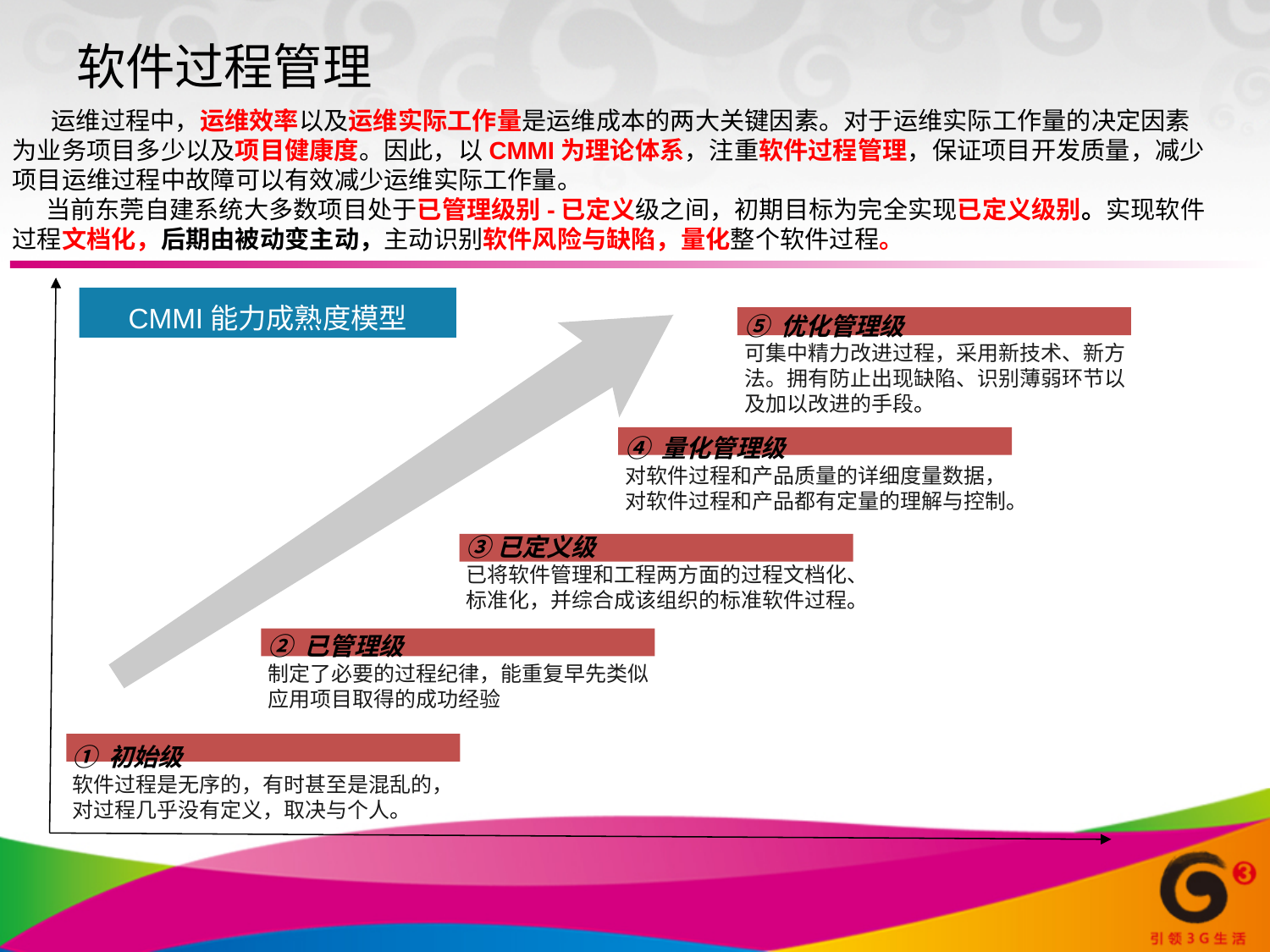

软件过程管理

      运维过程中，运维效率以及运维实际工作量是运维成本的两大关键因素。对于运维实际工作量的决定因素为业务项目多少以及项目健康度。因此，以CMMI为理论体系，注重软件过程管理，保证项目开发质量，减少项目运维过程中故障可以有效减少运维实际工作量。
     当前东莞自建系统大多数项目处于已管理级别-已定义级之间，初期目标为完全实现已定义级别。实现软件过程文档化，后期由被动变主动，主动识别软件风险与缺陷，量化整个软件过程。

CMMI能力成熟度模型
⑤ 优化管理级
可集中精力改进过程，采用新技术、新方法。拥有防止出现缺陷、识别薄弱环节以及加以改进的手段。

④ 量化管理级
对软件过程和产品质量的详细度量数据，对软件过程和产品都有定量的理解与控制。

③已定义级
已将软件管理和工程两方面的过程文档化、标准化，并综合成该组织的标准软件过程。

② 已管理级
制定了必要的过程纪律，能重复早先类似应用项目取得的成功经验

① 初始级
软件过程是无序的，有时甚至是混乱的，对过程几乎没有定义，取决与个人。